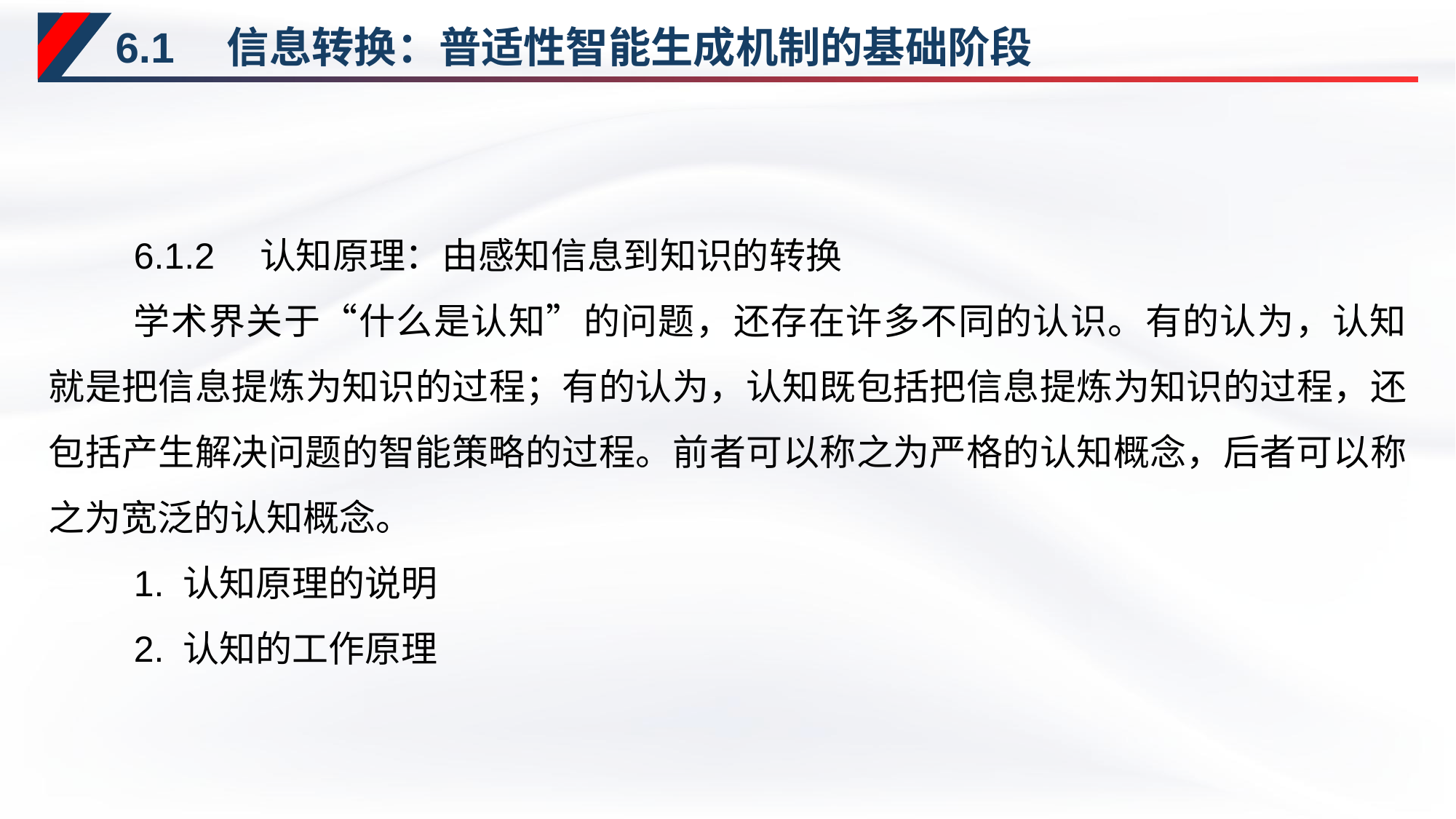

# 6.1　信息转换：普适性智能生成机制的基础阶段
6.1.2　认知原理：由感知信息到知识的转换
学术界关于“什么是认知”的问题，还存在许多不同的认识。有的认为，认知就是把信息提炼为知识的过程；有的认为，认知既包括把信息提炼为知识的过程，还包括产生解决问题的智能策略的过程。前者可以称之为严格的认知概念，后者可以称之为宽泛的认知概念。
1. 认知原理的说明
2. 认知的工作原理